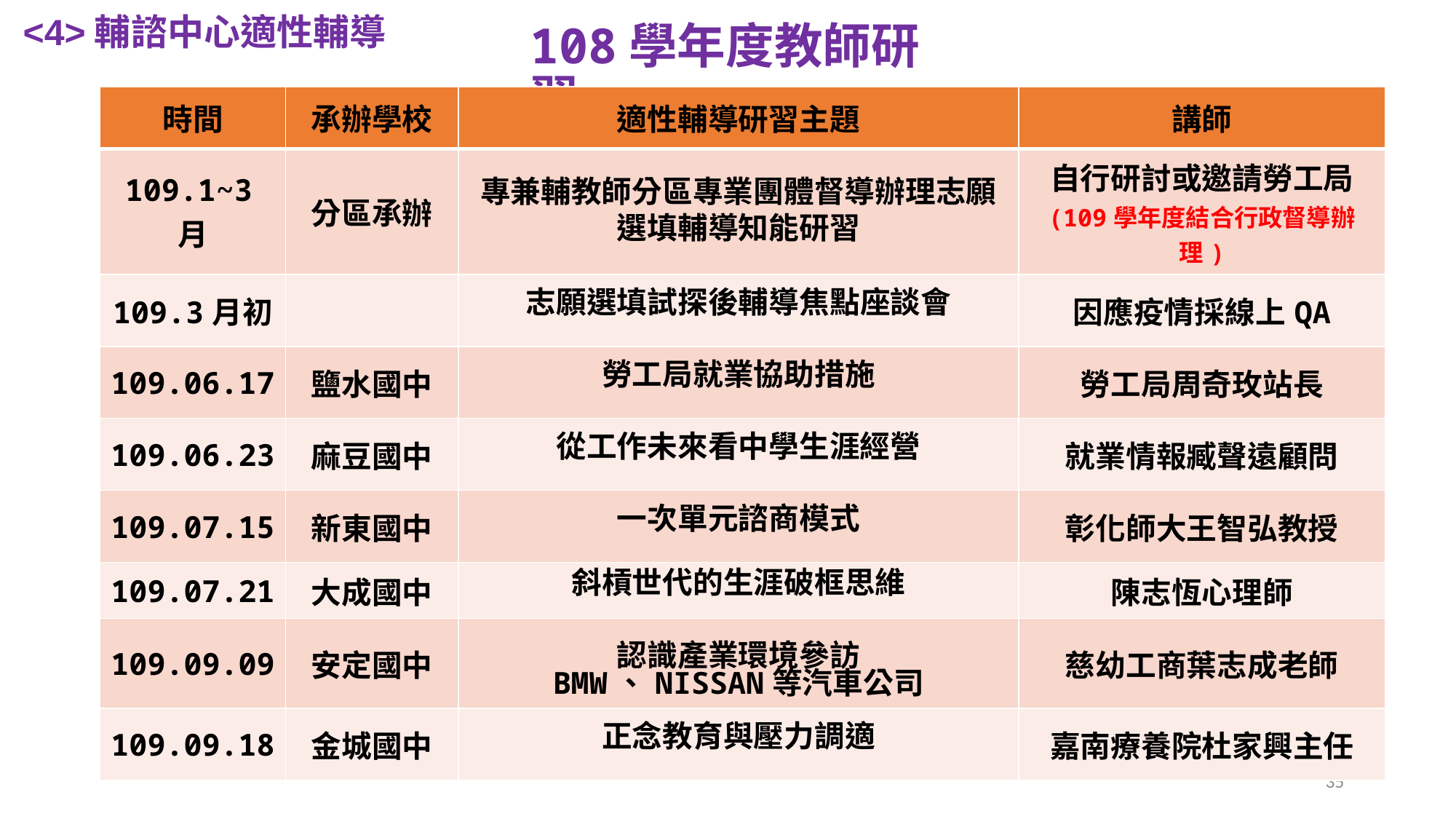

<4>輔諮中心適性輔導
108學年度教師研習
| 時間 | 承辦學校 | 適性輔導研習主題 | 講師 |
| --- | --- | --- | --- |
| 109.1~3月 | 分區承辦 | 專兼輔教師分區專業團體督導辦理志願選填輔導知能研習 | 自行研討或邀請勞工局 (109學年度結合行政督導辦理) |
| 109.3月初 |  | 志願選填試探後輔導焦點座談會 | 因應疫情採線上QA |
| 109.06.17 | 鹽水國中 | 勞工局就業協助措施 | 勞工局周奇玫站長 |
| 109.06.23 | 麻豆國中 | 從工作未來看中學生涯經營 | 就業情報臧聲遠顧問 |
| 109.07.15 | 新東國中 | 一次單元諮商模式 | 彰化師大王智弘教授 |
| 109.07.21 | 大成國中 | 斜槓世代的生涯破框思維 | 陳志恆心理師 |
| 109.09.09 | 安定國中 | 認識產業環境參訪 BMW、NISSAN等汽車公司 | 慈幼工商葉志成老師 |
| 109.09.18 | 金城國中 | 正念教育與壓力調適 | 嘉南療養院杜家興主任 |
35